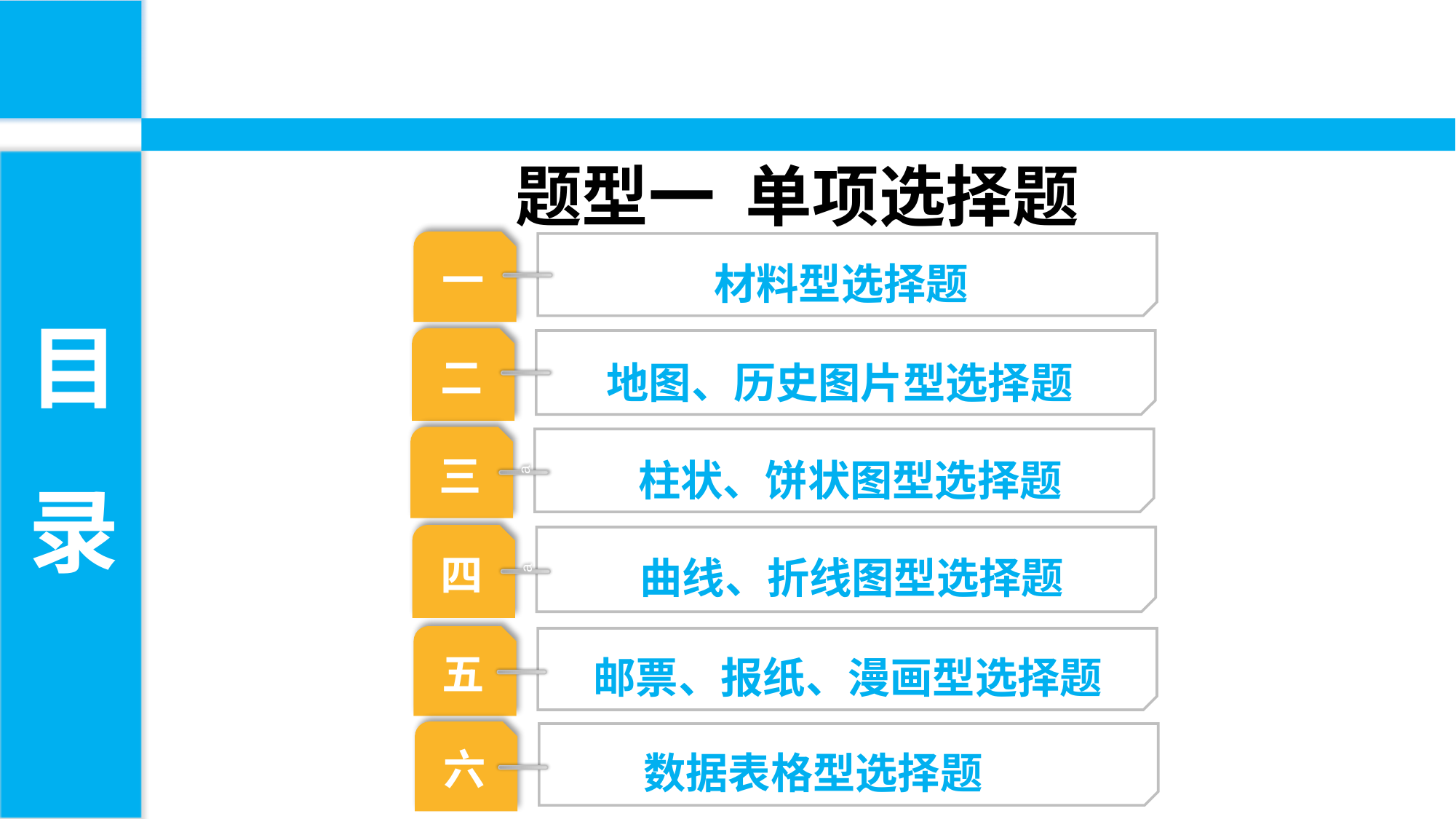

题型一  单项选择题

材料型选择题
一

地图、历史图片型选择题
二

柱状、饼状图型选择题
三

a
曲线、折线图型选择题
四

a
邮票、报纸、漫画型选择题
五

    数据表格型选择题
六

目
录